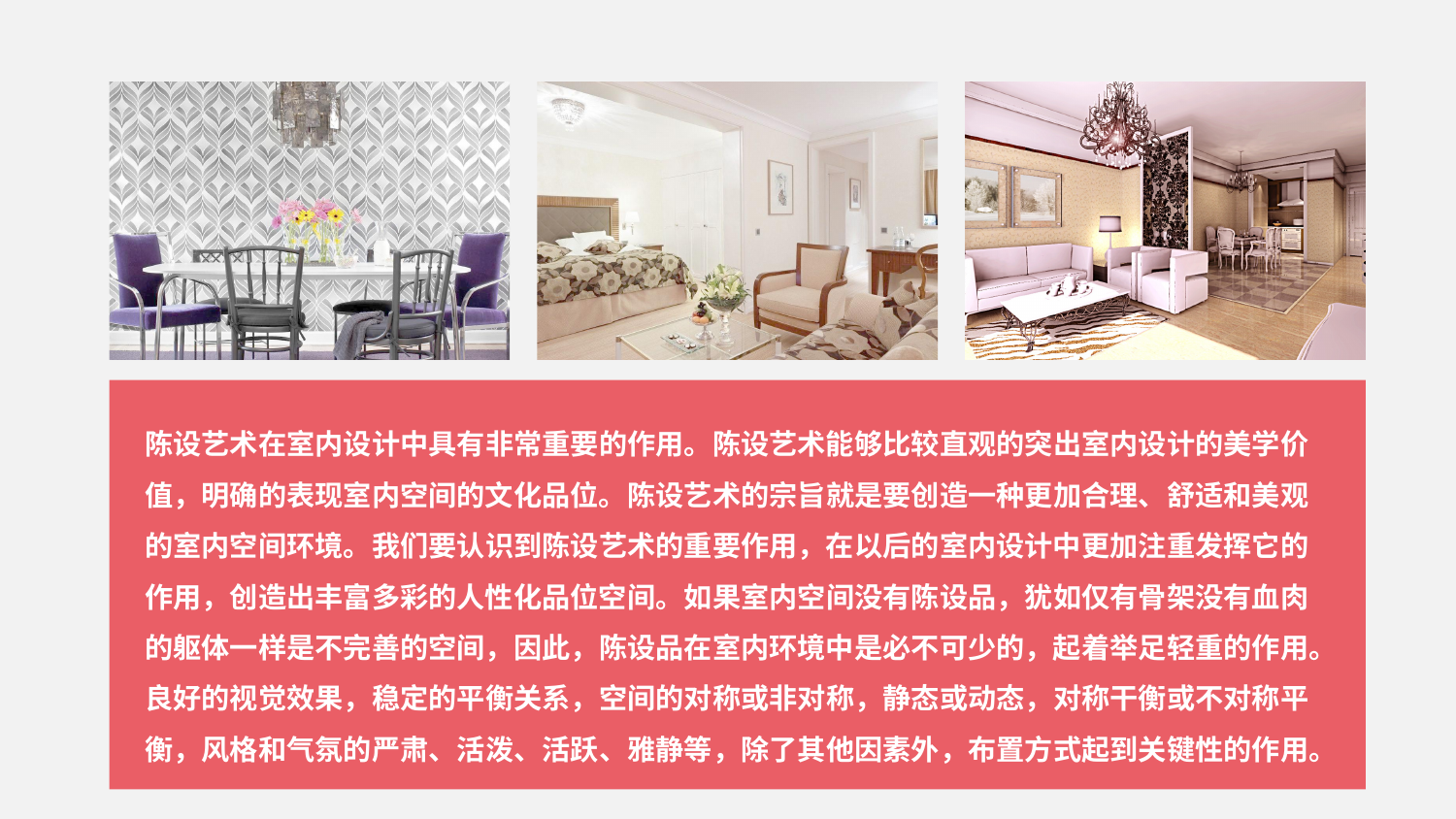

陈设艺术在室内设计中具有非常重要的作用。陈设艺术能够比较直观的突出室内设计的美学价值，明确的表现室内空间的文化品位。陈设艺术的宗旨就是要创造一种更加合理、舒适和美观的室内空间环境。我们要认识到陈设艺术的重要作用，在以后的室内设计中更加注重发挥它的作用，创造出丰富多彩的人性化品位空间。如果室内空间没有陈设品，犹如仅有骨架没有血肉的躯体一样是不完善的空间，因此，陈设品在室内环境中是必不可少的，起着举足轻重的作用。
良好的视觉效果，稳定的平衡关系，空间的对称或非对称，静态或动态，对称干衡或不对称平衡，风格和气氛的严肃、活泼、活跃、雅静等，除了其他因素外，布置方式起到关键性的作用。